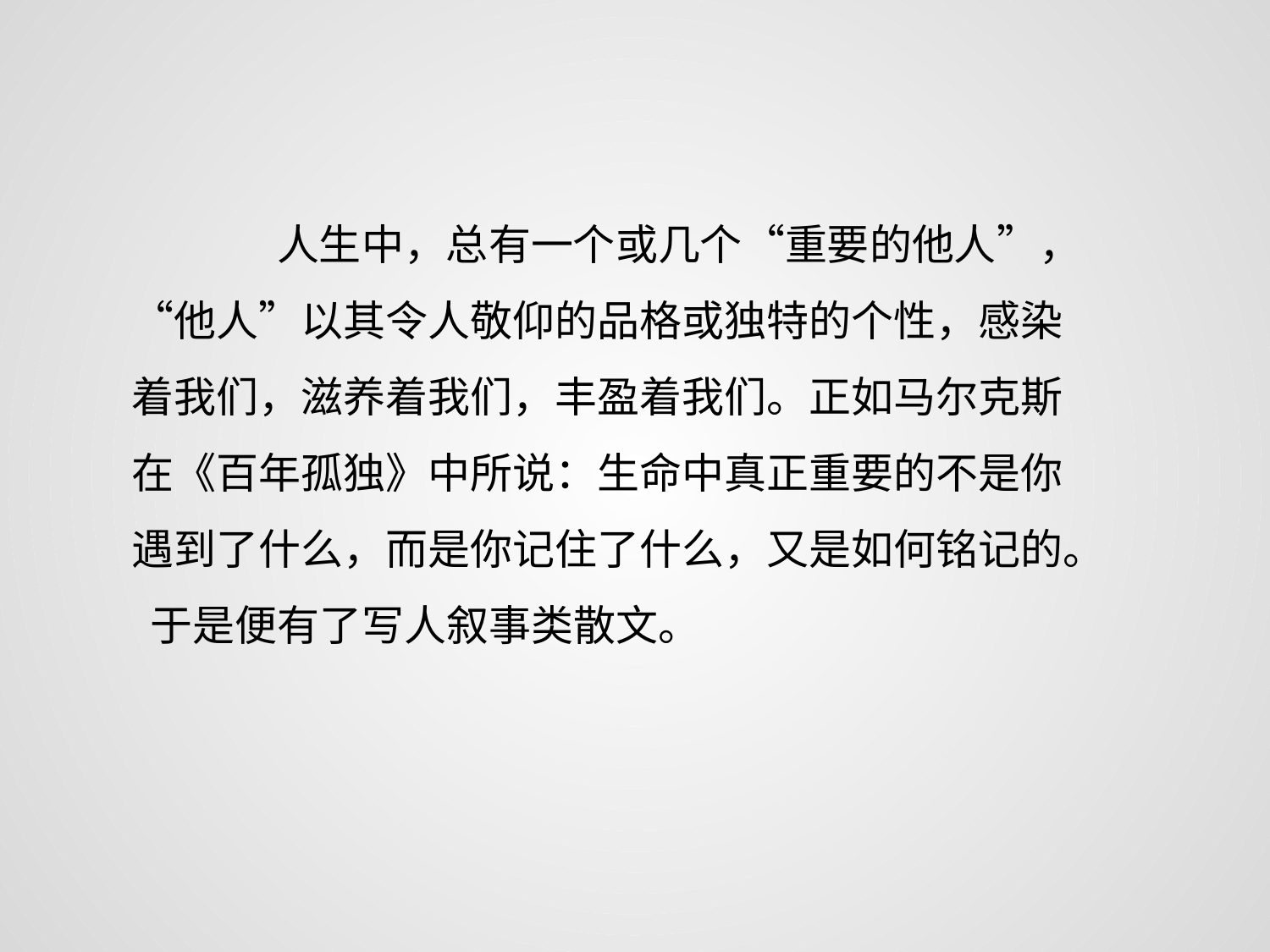

人生中，总有一个或几个“重要的他人”，“他人”以其令人敬仰的品格或独特的个性，感染着我们，滋养着我们，丰盈着我们。正如马尔克斯在《百年孤独》中所说：生命中真正重要的不是你遇到了什么，而是你记住了什么，又是如何铭记的。  于是便有了写人叙事类散文。